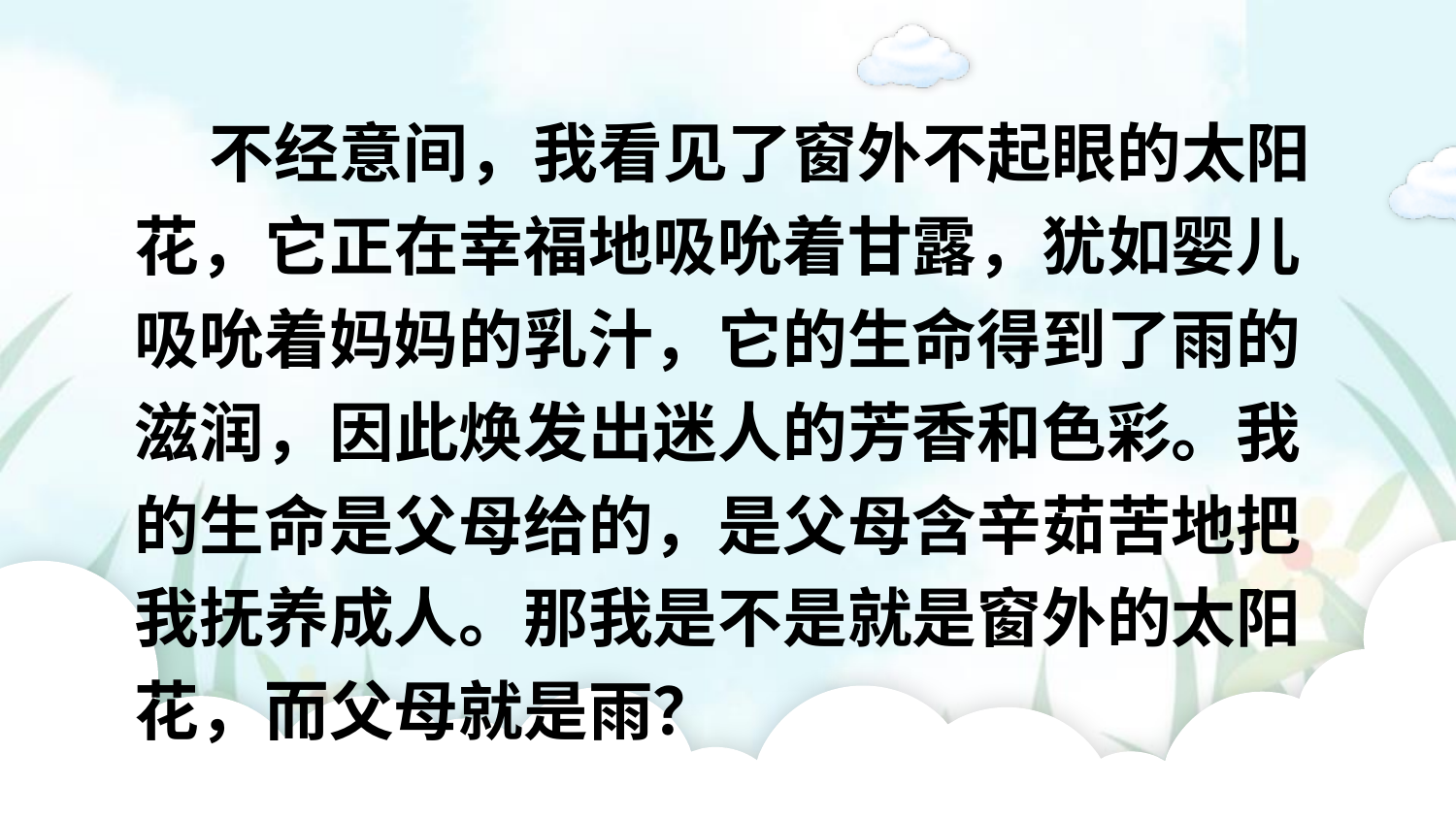

不经意间，我看见了窗外不起眼的太阳花，它正在幸福地吸吮着甘露，犹如婴儿吸吮着妈妈的乳汁，它的生命得到了雨的滋润，因此焕发出迷人的芳香和色彩。我的生命是父母给的，是父母含辛茹苦地把我抚养成人。那我是不是就是窗外的太阳花，而父母就是雨？